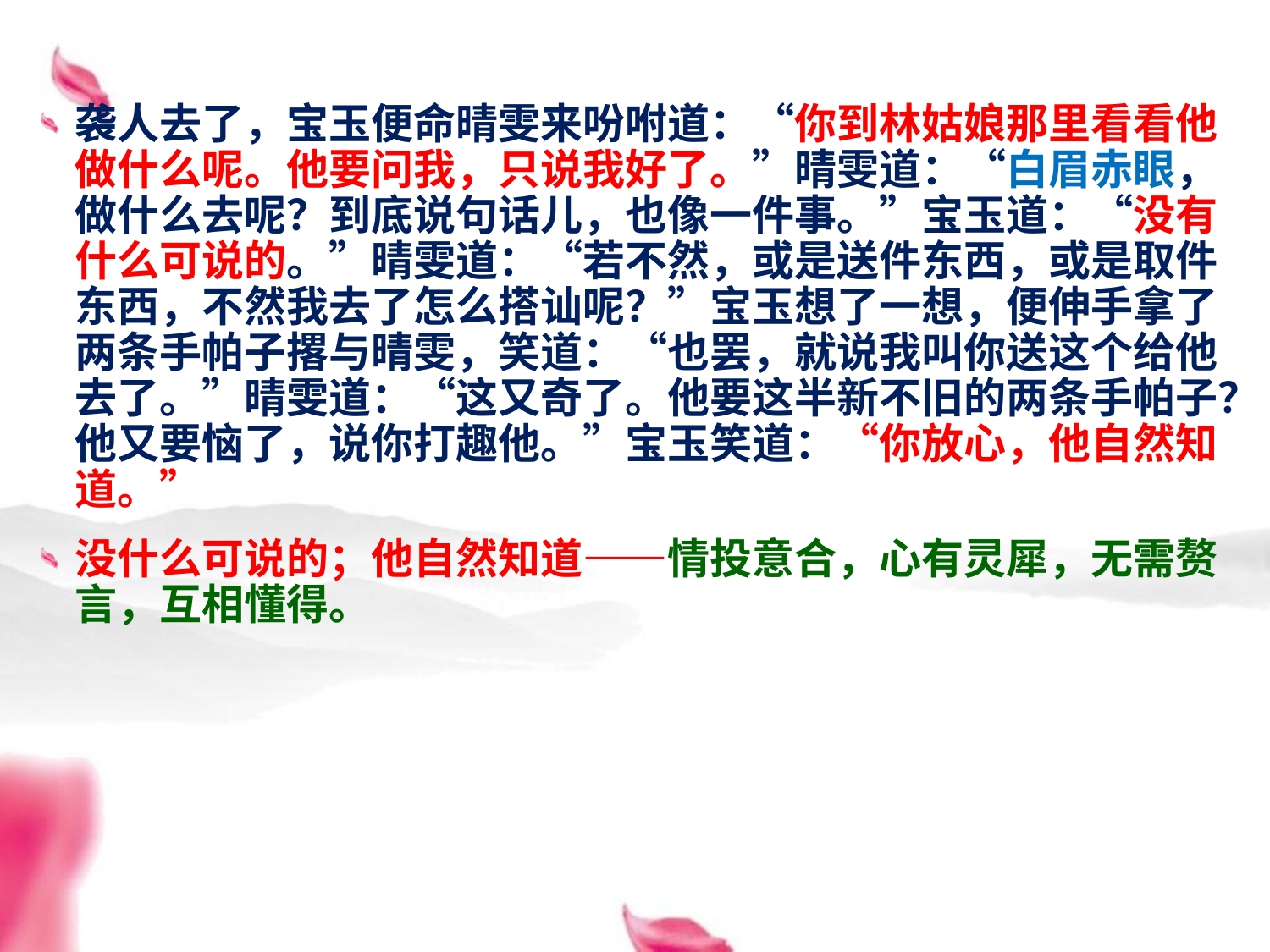

袭人去了，宝玉便命晴雯来吩咐道：“你到林姑娘那里看看他做什么呢。他要问我，只说我好了。”晴雯道：“白眉赤眼，做什么去呢？到底说句话儿，也像一件事。”宝玉道：“没有什么可说的。”晴雯道：“若不然，或是送件东西，或是取件东西，不然我去了怎么搭讪呢？”宝玉想了一想，便伸手拿了两条手帕子撂与晴雯，笑道：“也罢，就说我叫你送这个给他去了。”晴雯道：“这又奇了。他要这半新不旧的两条手帕子？他又要恼了，说你打趣他。”宝玉笑道：“你放心，他自然知道。”
没什么可说的；他自然知道——情投意合，心有灵犀，无需赘言，互相懂得。